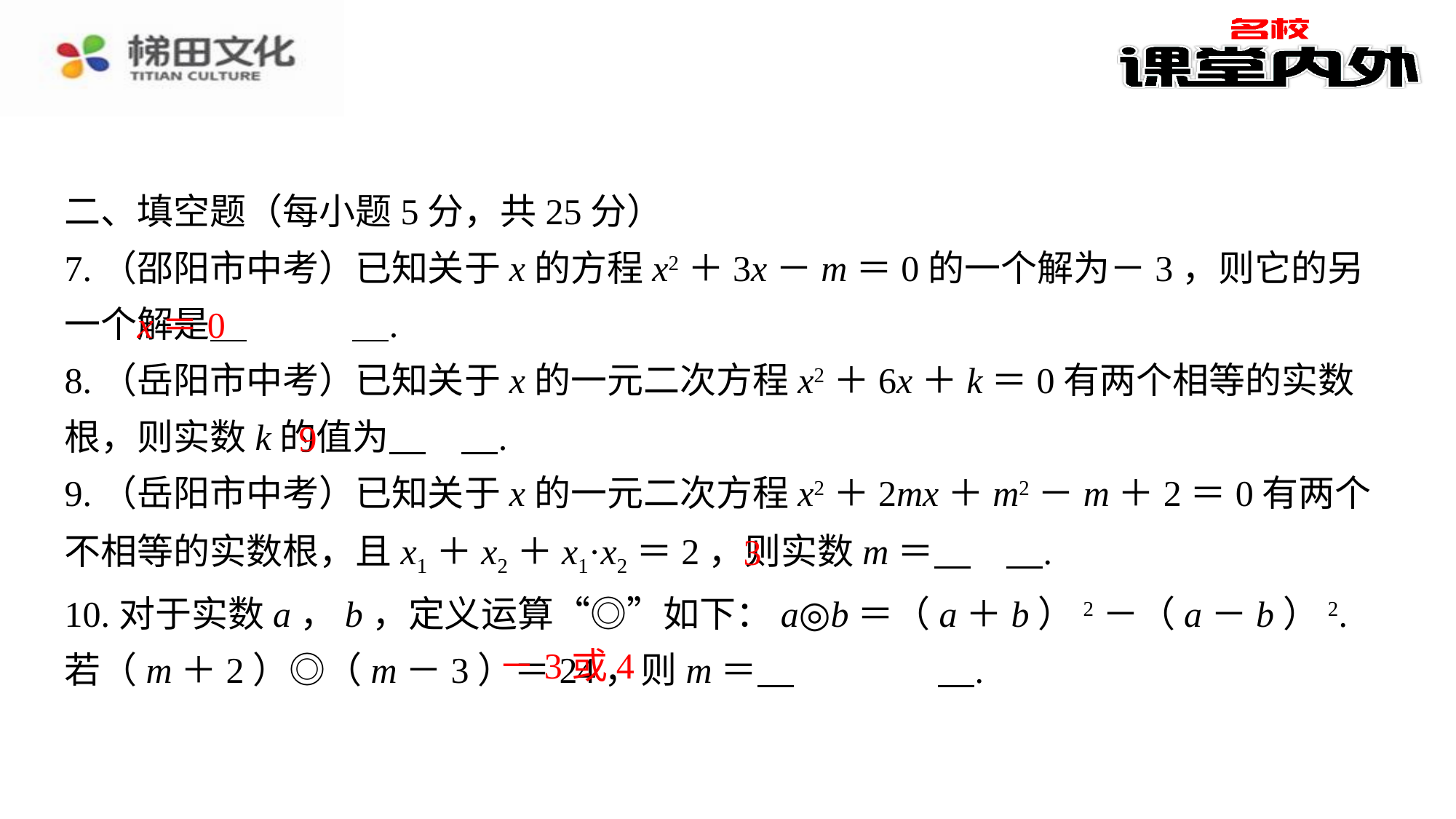

二、填空题（每小题5分，共25分）
7.（邵阳市中考）已知关于x的方程x2＋3x－m＝0的一个解为－3，则它的另一个解是 　x＝0　⁠.
8.（岳阳市中考）已知关于x的一元二次方程x2＋6x＋k＝0有两个相等的实数根，则实数k的值为 　9　⁠.
9.（岳阳市中考）已知关于x的一元二次方程x2＋2mx＋m2－m＋2＝0有两个不相等的实数根，且x1＋x2＋x1·x2＝2，则实数m＝ 　3　⁠.
10.对于实数a，b，定义运算“◎”如下：a◎b＝（a＋b）2－（a－b）2.若（m＋2）◎（m－3）＝24，则m＝ 　－3或4　⁠.
x＝0
9
3
－3或4